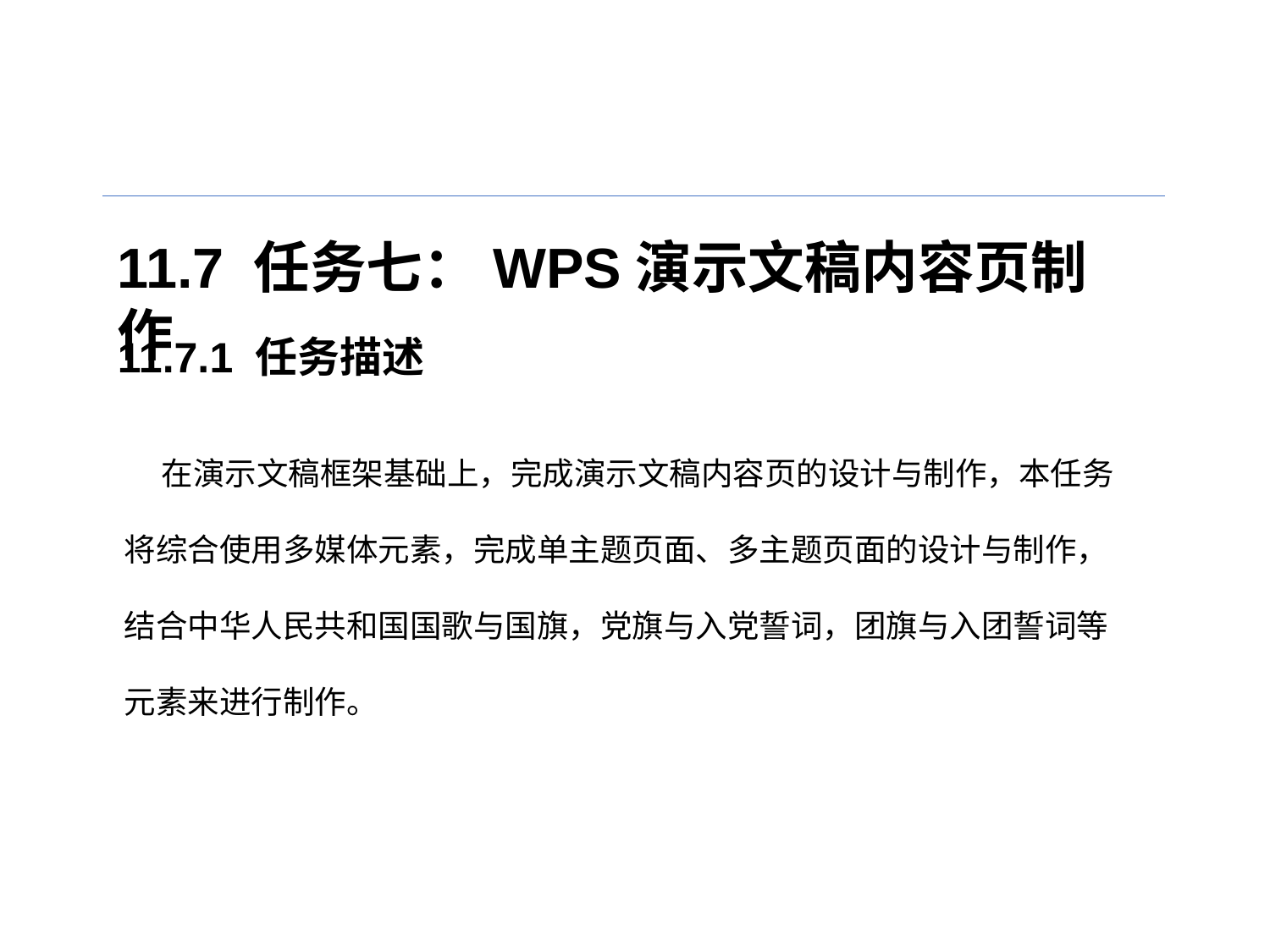

11.7 任务七：WPS演示文稿内容页制作
11.7.1 任务描述
在演示文稿框架基础上，完成演示文稿内容页的设计与制作，本任务将综合使用多媒体元素，完成单主题页面、多主题页面的设计与制作，结合中华人民共和国国歌与国旗，党旗与入党誓词，团旗与入团誓词等元素来进行制作。